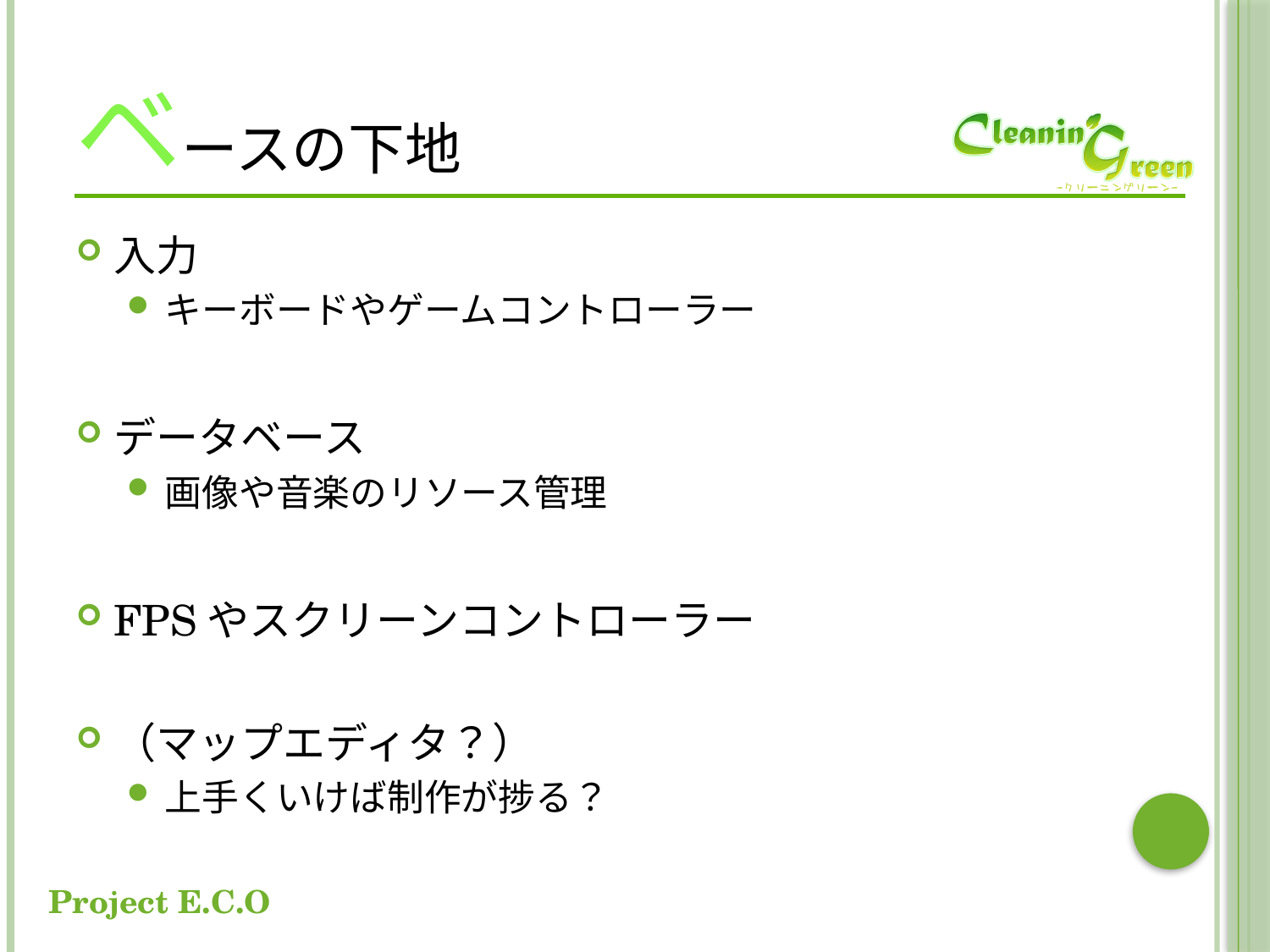

# ベースの下地
入力
キーボードやゲームコントローラー

データベース
画像や音楽のリソース管理

FPSやスクリーンコントローラー

（マップエディタ？）
上手くいけば制作が捗る？